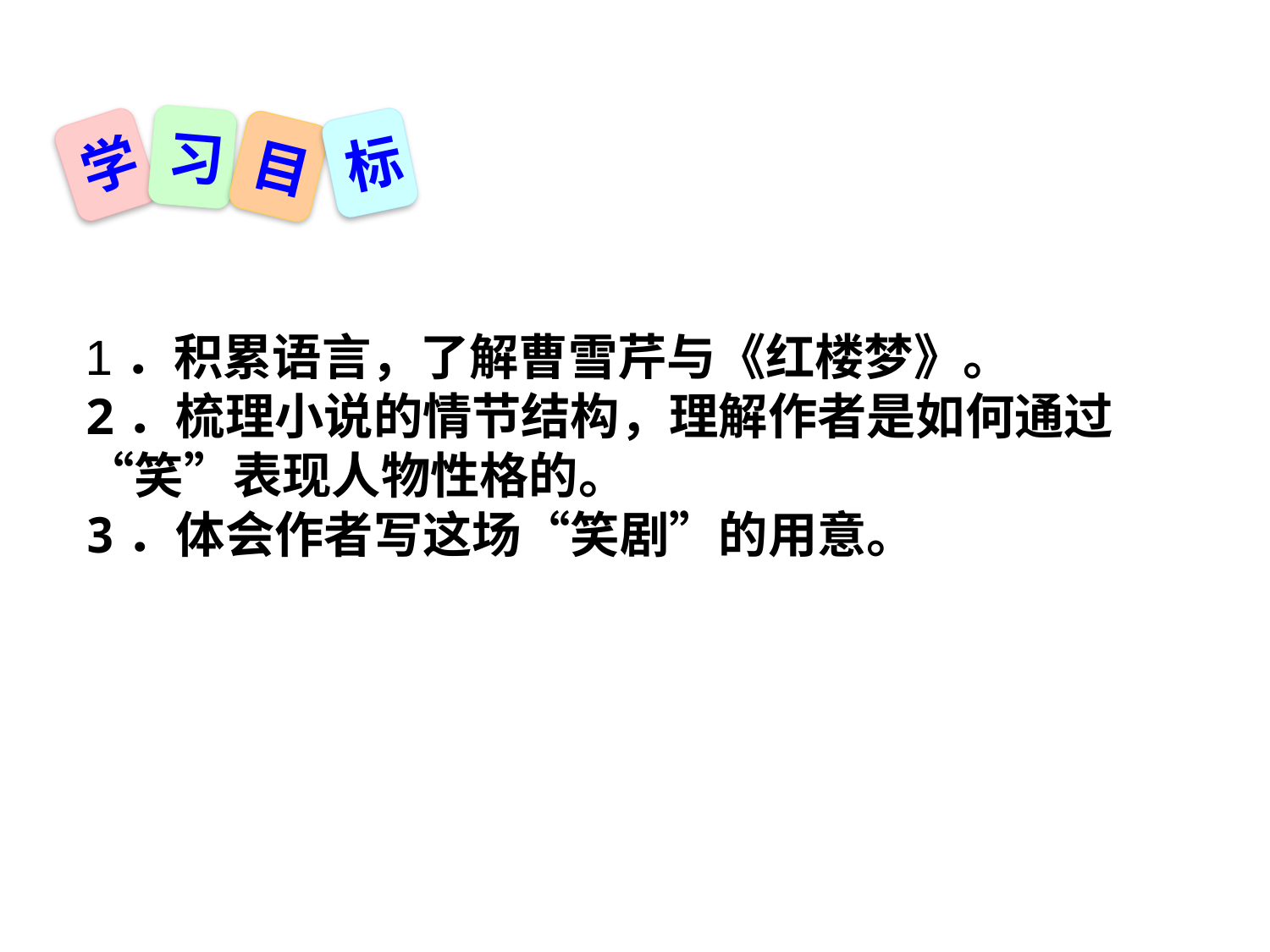

习
标
学
目

1．积累语言，了解曹雪芹与《红楼梦》。
2．梳理小说的情节结构，理解作者是如何通过“笑”表现人物性格的。
3．体会作者写这场“笑剧”的用意。